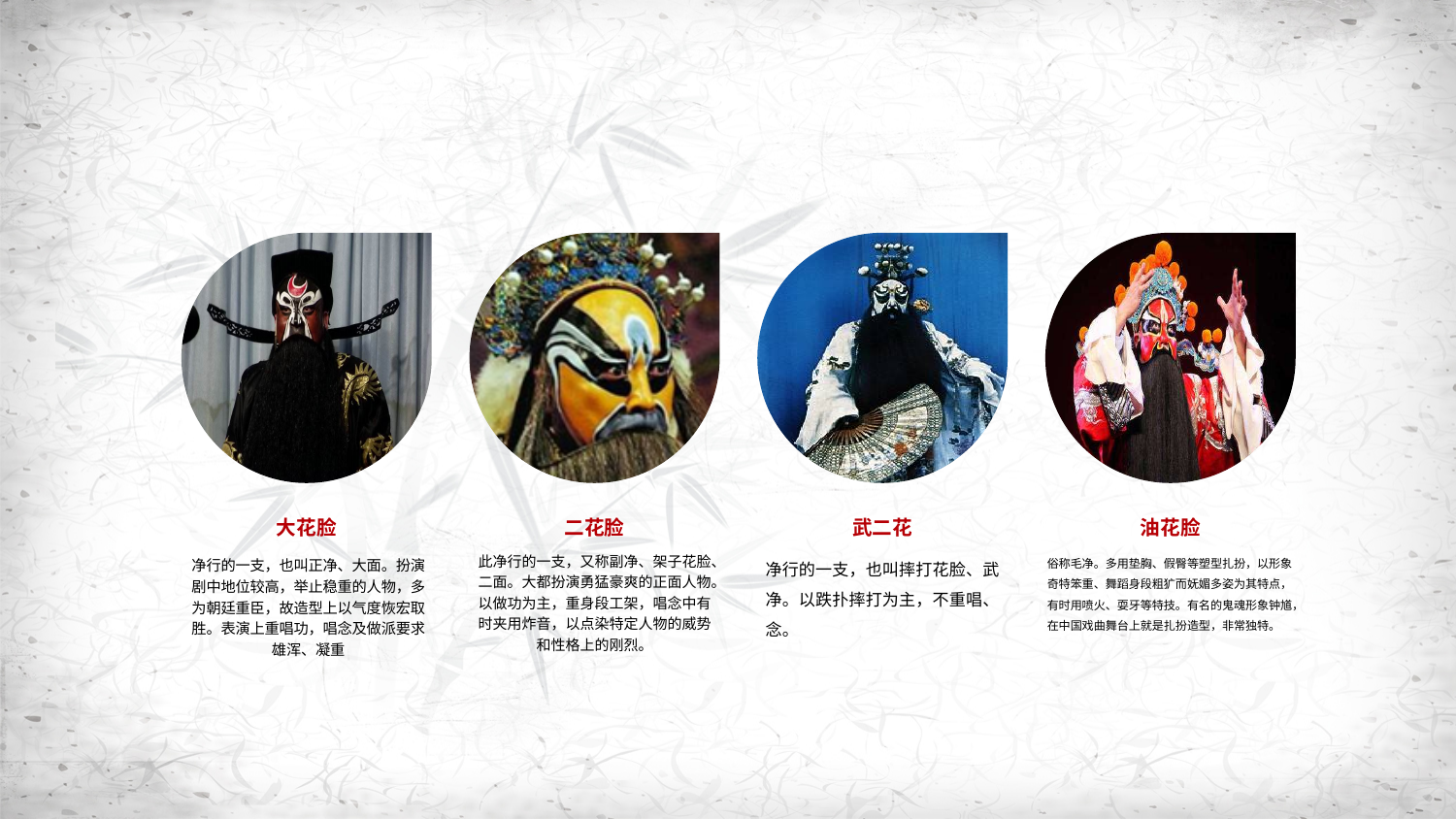

大花脸
净行的一支，也叫正净、大面。扮演剧中地位较高，举止稳重的人物，多为朝廷重臣，故造型上以气度恢宏取胜。表演上重唱功，唱念及做派要求雄浑、凝重

二花脸
此净行的一支，又称副净、架子花脸、二面。大都扮演勇猛豪爽的正面人物。以做功为主，重身段工架，唱念中有时夹用炸音，以点染特定人物的威势和性格上的刚烈。

武二花
净行的一支，也叫摔打花脸、武净。以跌扑摔打为主，不重唱、念。

油花脸
俗称毛净。多用垫胸、假臀等塑型扎扮，以形象奇特笨重、舞蹈身段粗犷而妩媚多姿为其特点，有时用喷火、耍牙等特技。有名的鬼魂形象钟馗，在中国戏曲舞台上就是扎扮造型，非常独特。